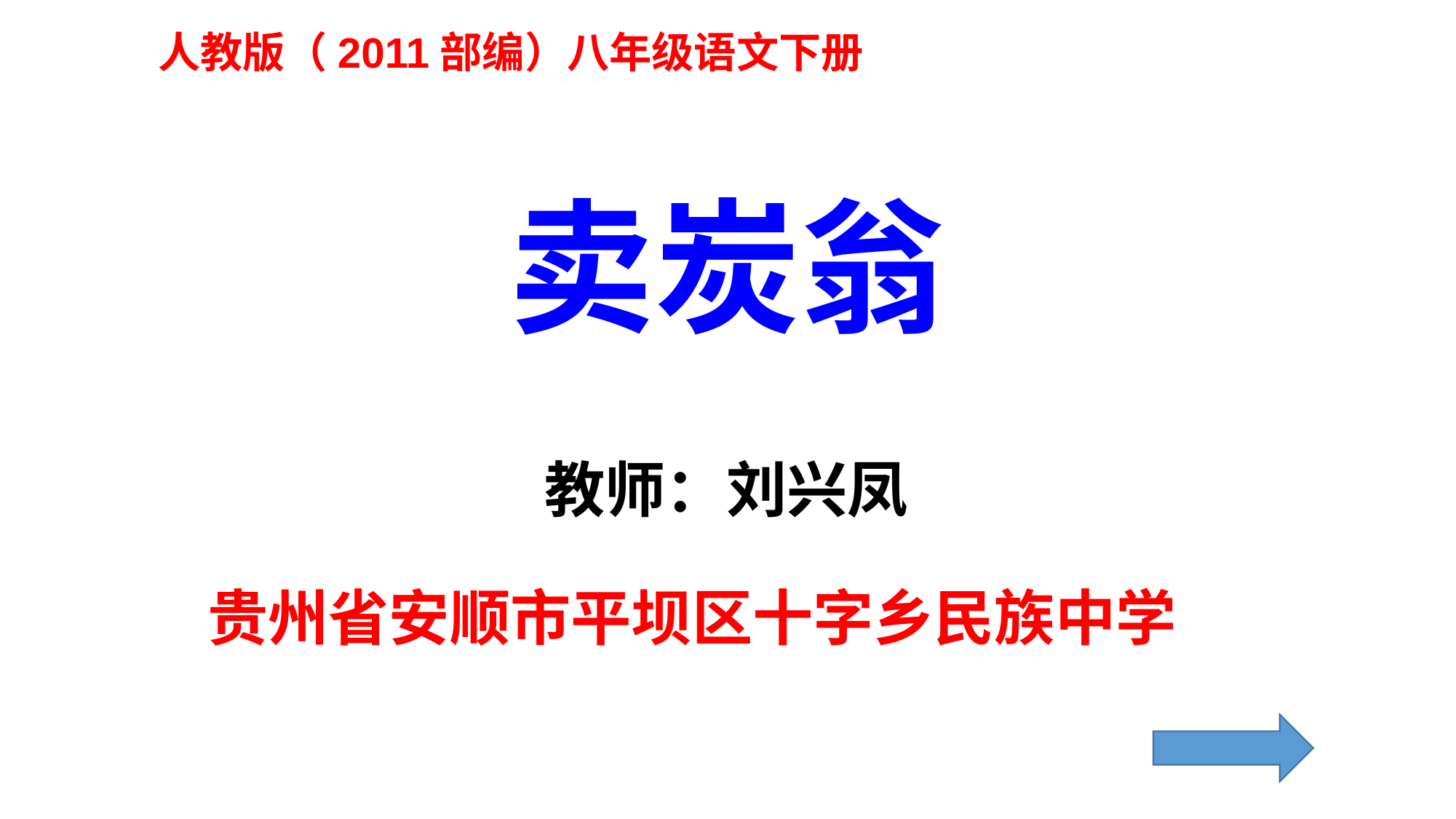

人教版（2011部编）八年级语文下册
# 卖炭翁

教师：刘兴凤
       贵州省安顺市平坝区十字乡民族中学